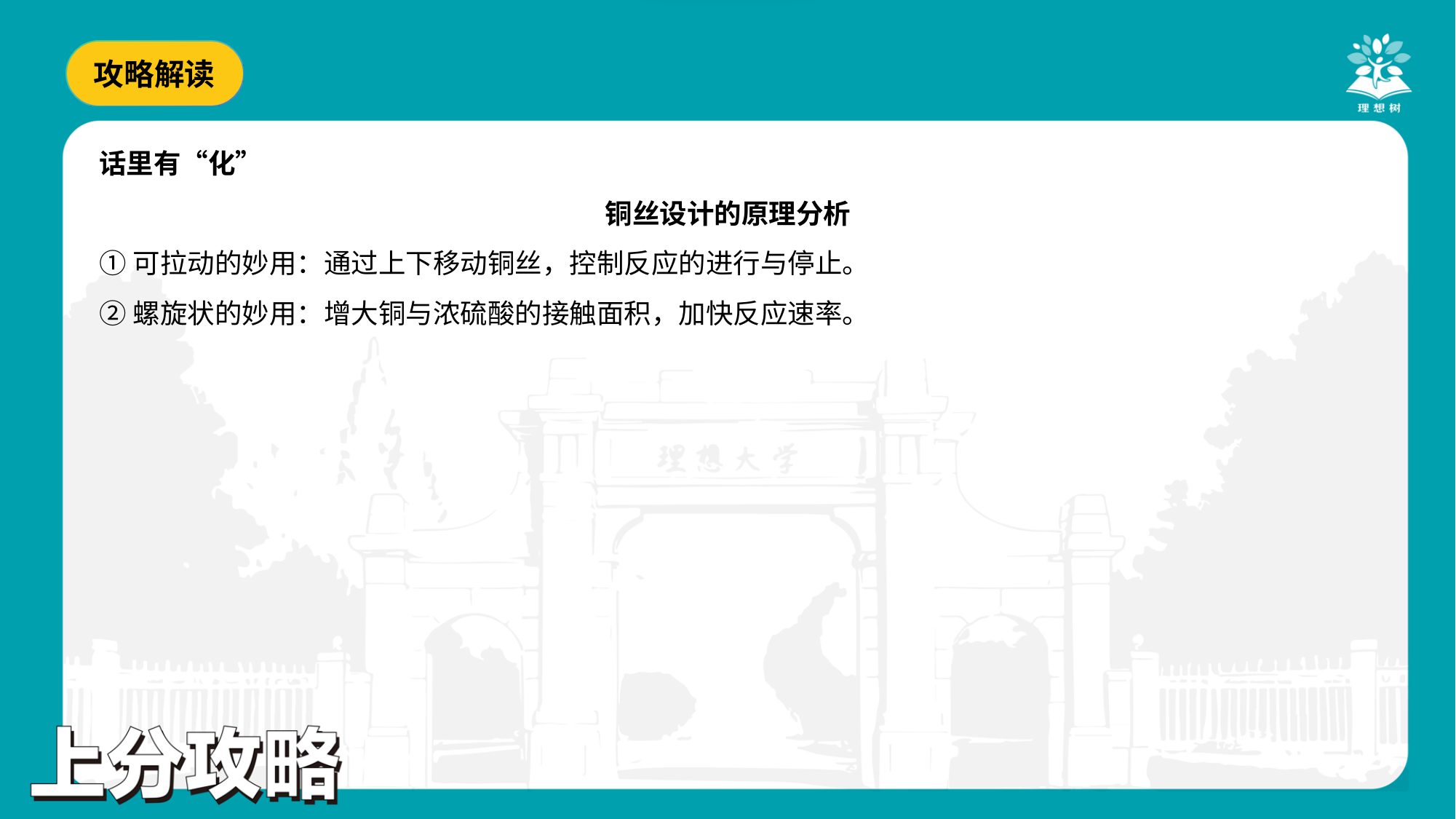

话里有“化”
铜丝设计的原理分析
①可拉动的妙用：通过上下移动铜丝，控制反应的进行与停止。
②螺旋状的妙用：增大铜与浓硫酸的接触面积，加快反应速率。